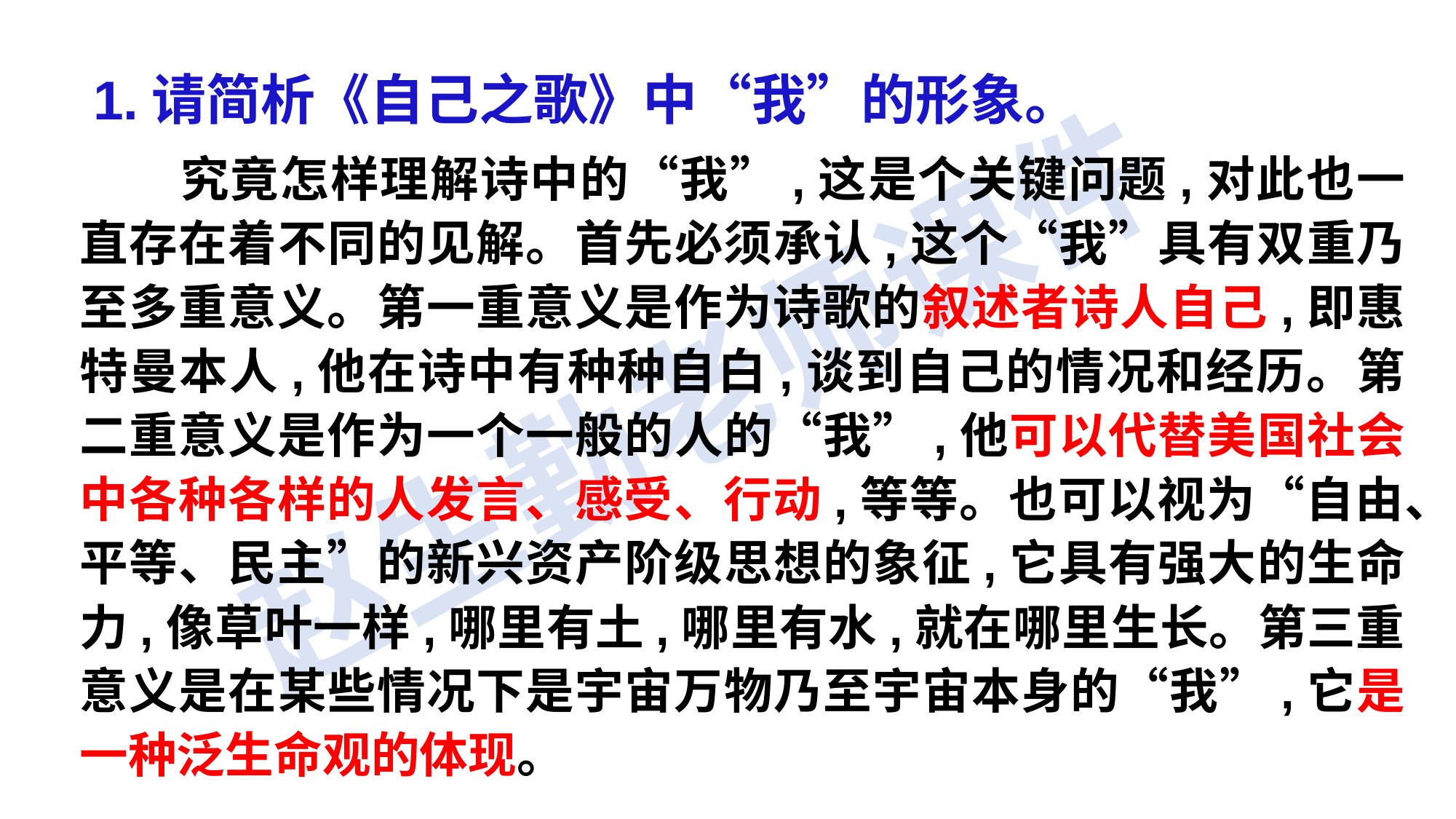

1.请简析《自己之歌》中“我”的形象。
       究竟怎样理解诗中的“我”,这是个关键问题,对此也一直存在着不同的见解。首先必须承认,这个“我”具有双重乃至多重意义。第一重意义是作为诗歌的叙述者诗人自己,即惠特曼本人,他在诗中有种种自白,谈到自己的情况和经历。第二重意义是作为一个一般的人的“我”,他可以代替美国社会中各种各样的人发言、感受、行动,等等。也可以视为“自由、平等、民主”的新兴资产阶级思想的象征,它具有强大的生命力,像草叶一样,哪里有土,哪里有水,就在哪里生长。第三重意义是在某些情况下是宇宙万物乃至宇宙本身的“我”,它是一种泛生命观的体现。